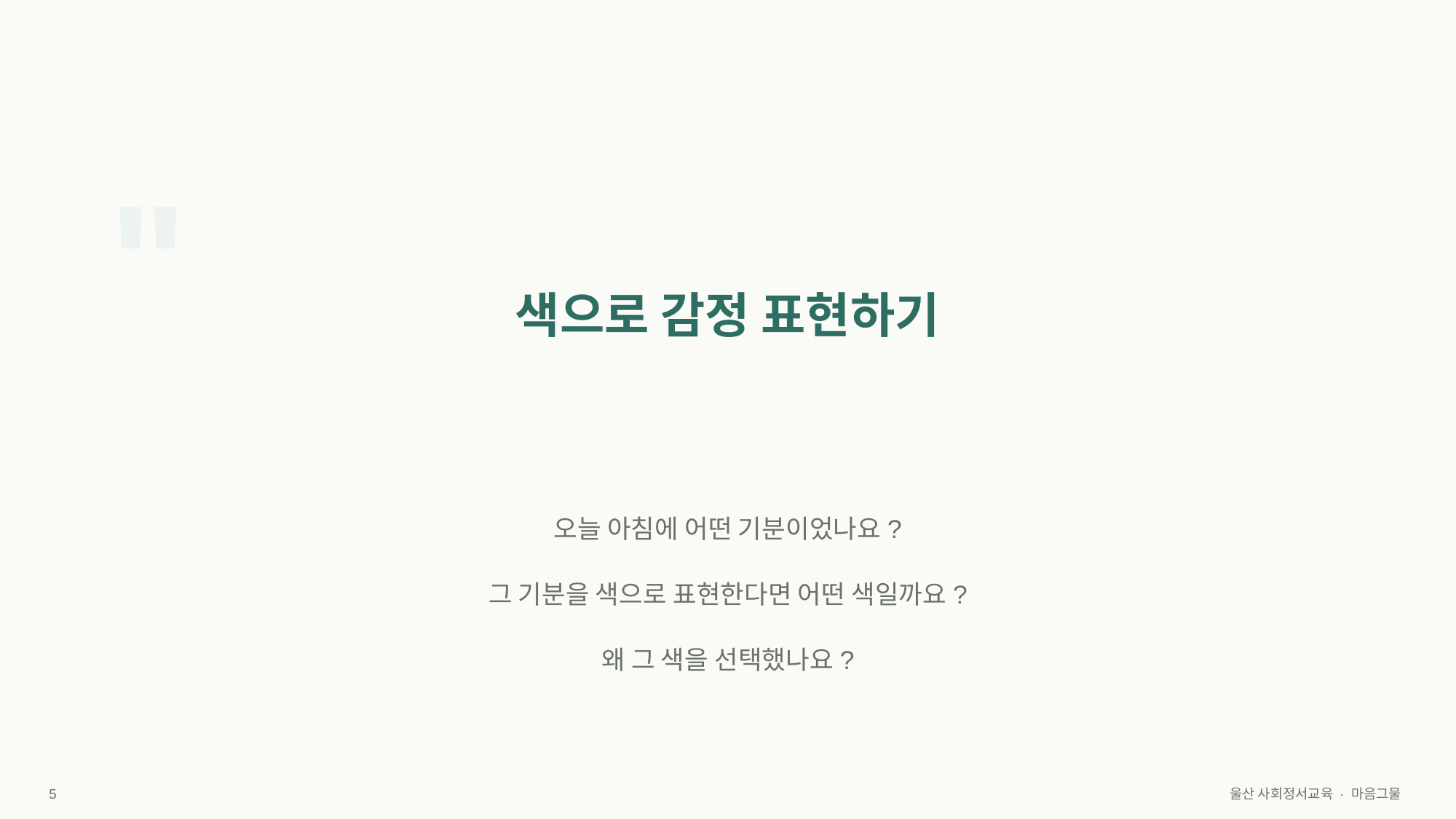

"
색으로 감정 표현하기
오늘 아침에 어떤 기분이었나요?
그 기분을 색으로 표현한다면 어떤 색일까요?
왜 그 색을 선택했나요?
5
울산 사회정서교육 · 마음그물